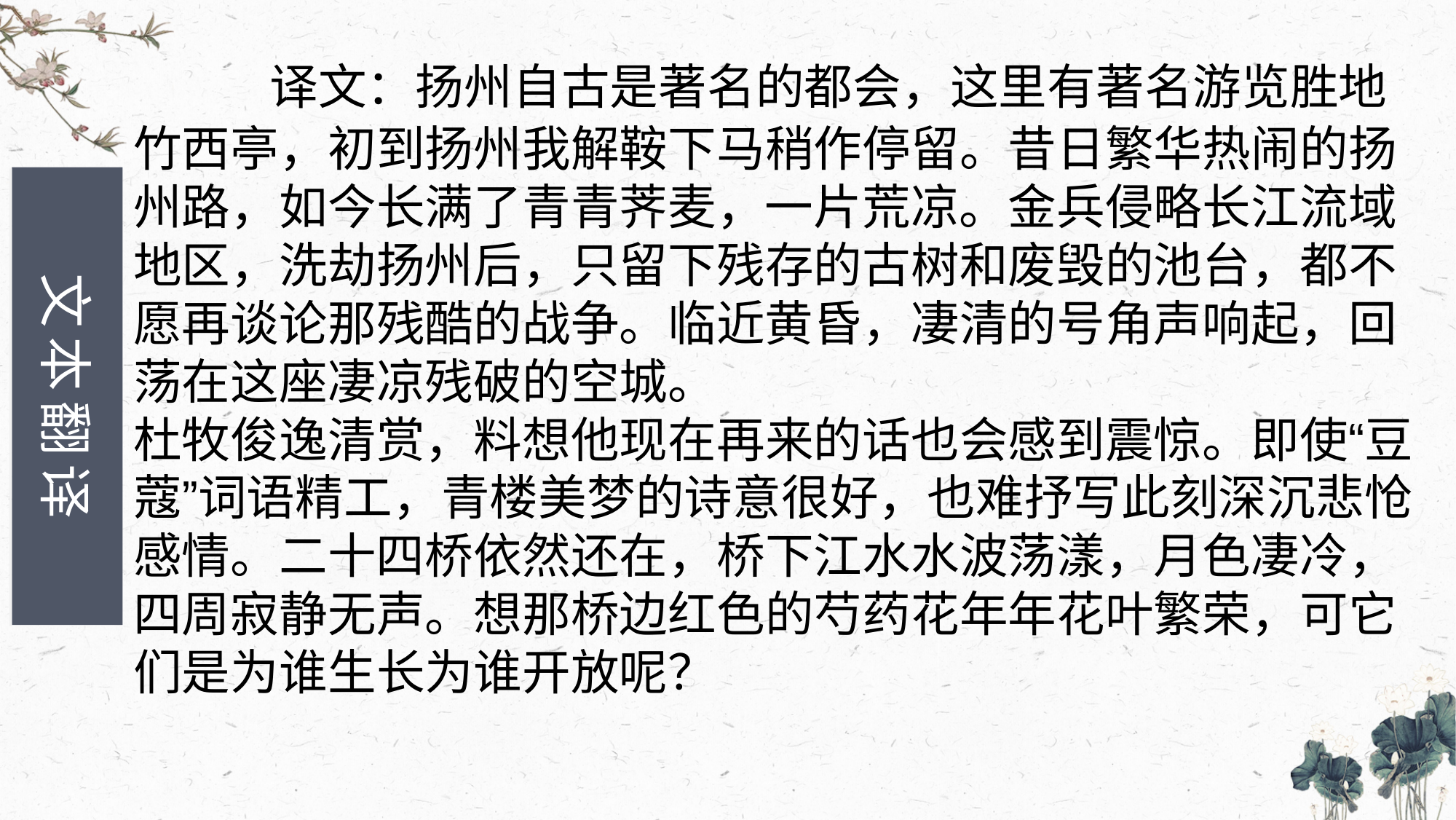

译文：扬州自古是著名的都会，这里有著名游览胜地竹西亭，初到扬州我解鞍下马稍作停留。昔日繁华热闹的扬州路，如今长满了青青荠麦，一片荒凉。金兵侵略长江流域地区，洗劫扬州后，只留下残存的古树和废毁的池台，都不愿再谈论那残酷的战争。临近黄昏，凄清的号角声响起，回荡在这座凄凉残破的空城。
杜牧俊逸清赏，料想他现在再来的话也会感到震惊。即使“豆蔻”词语精工，青楼美梦的诗意很好，也难抒写此刻深沉悲怆感情。二十四桥依然还在，桥下江水水波荡漾，月色凄冷，四周寂静无声。想那桥边红色的芍药花年年花叶繁荣，可它们是为谁生长为谁开放呢？

文本翻译